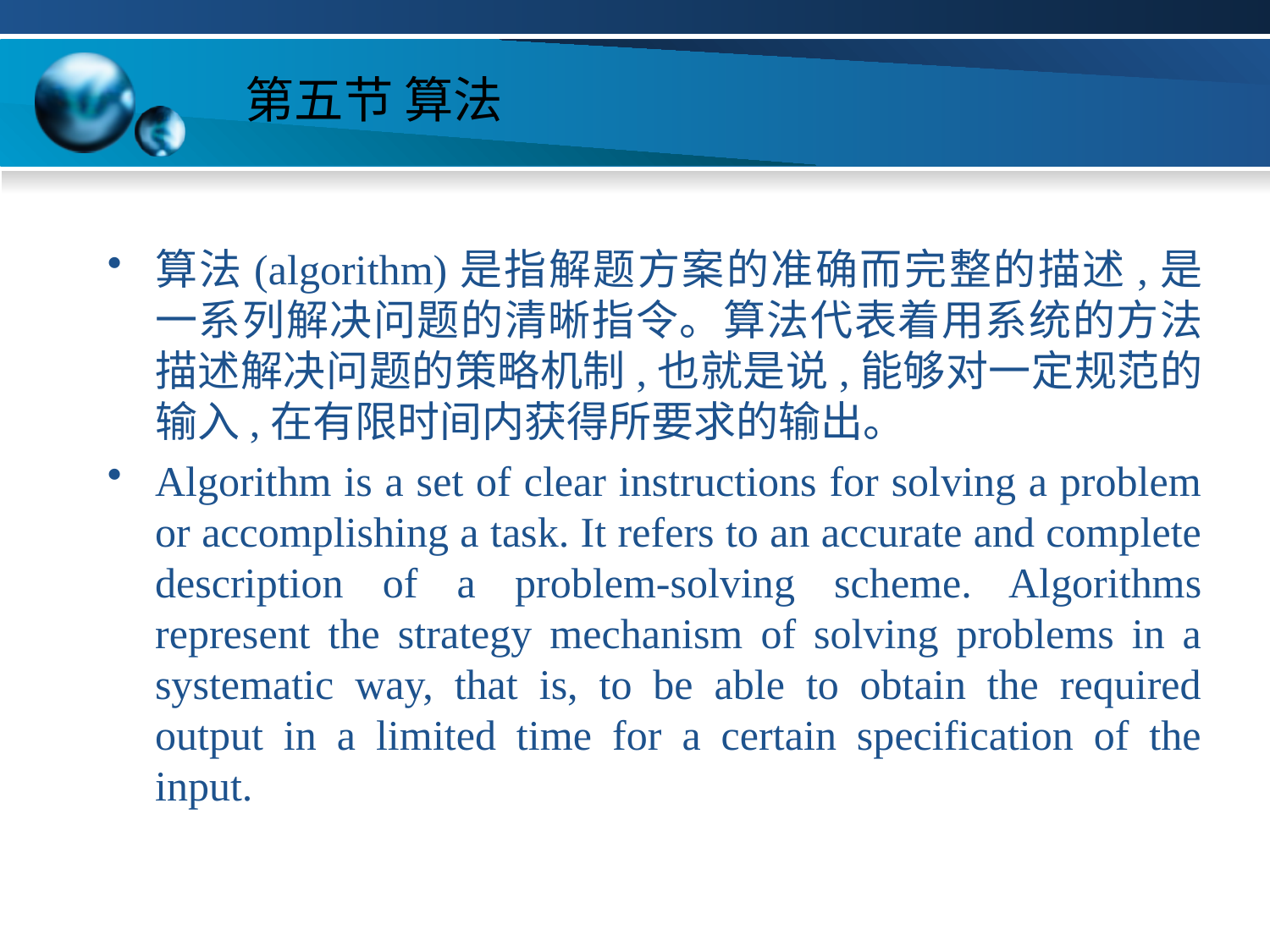

# 第五节 算法
算法(algorithm)是指解题方案的准确而完整的描述,是一系列解决问题的清晰指令。算法代表着用系统的方法描述解决问题的策略机制,也就是说,能够对一定规范的输入,在有限时间内获得所要求的输出。
Algorithm is a set of clear instructions for solving a problem or accomplishing a task. It refers to an accurate and complete description of a problem-solving scheme. Algorithms represent the strategy mechanism of solving problems in a systematic way, that is, to be able to obtain the required output in a limited time for a certain specification of the input.